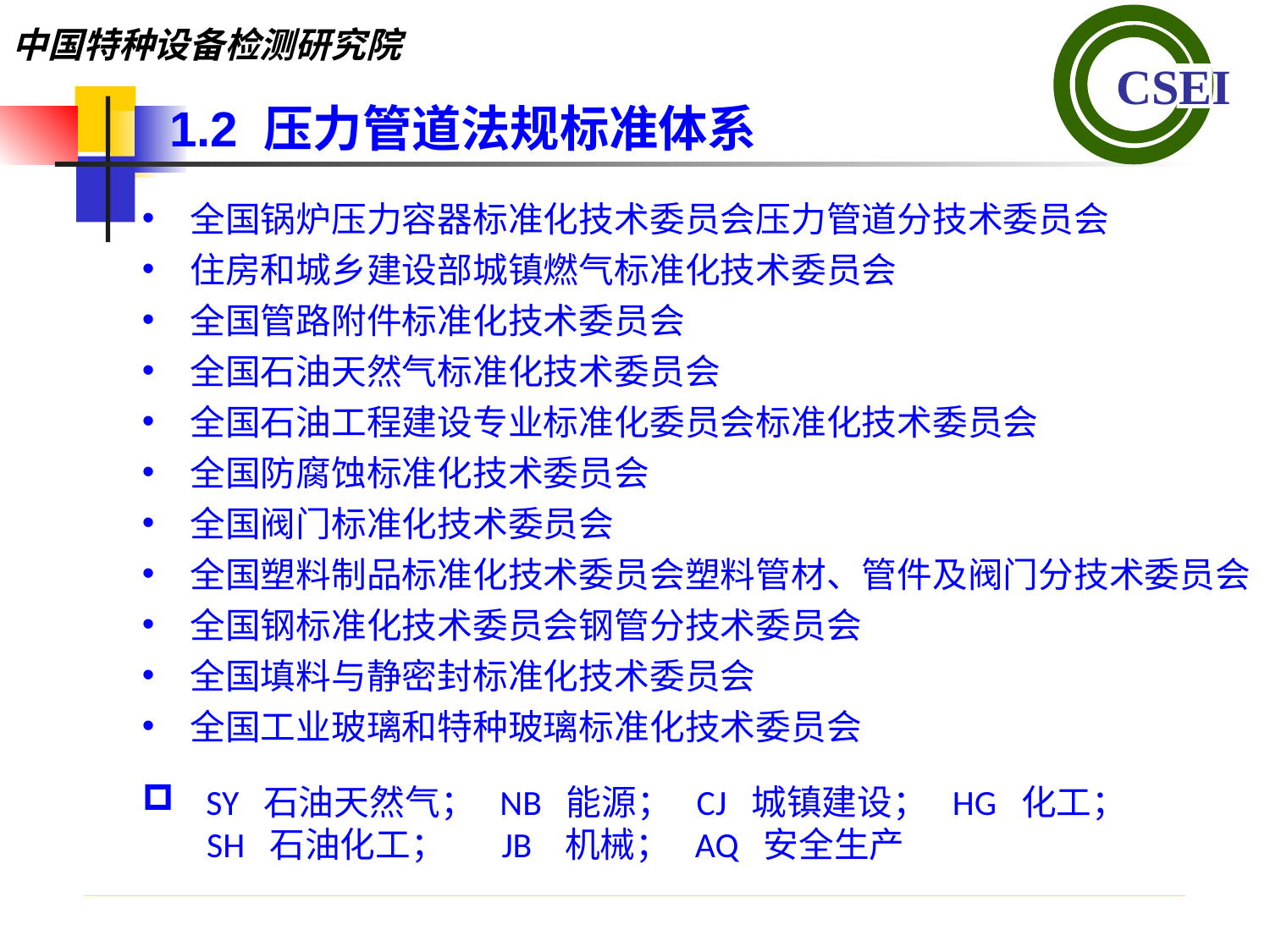

1.2 压力管道法规标准体系
全国锅炉压力容器标准化技术委员会压力管道分技术委员会
住房和城乡建设部城镇燃气标准化技术委员会
全国管路附件标准化技术委员会
全国石油天然气标准化技术委员会
全国石油工程建设专业标准化委员会标准化技术委员会
全国防腐蚀标准化技术委员会
全国阀门标准化技术委员会
全国塑料制品标准化技术委员会塑料管材、管件及阀门分技术委员会
全国钢标准化技术委员会钢管分技术委员会
全国填料与静密封标准化技术委员会
全国工业玻璃和特种玻璃标准化技术委员会
  SY  石油天然气；  NB  能源；  CJ  城镇建设；  HG  化工；
        SH  石油化工；      JB   机械；  AQ  安全生产